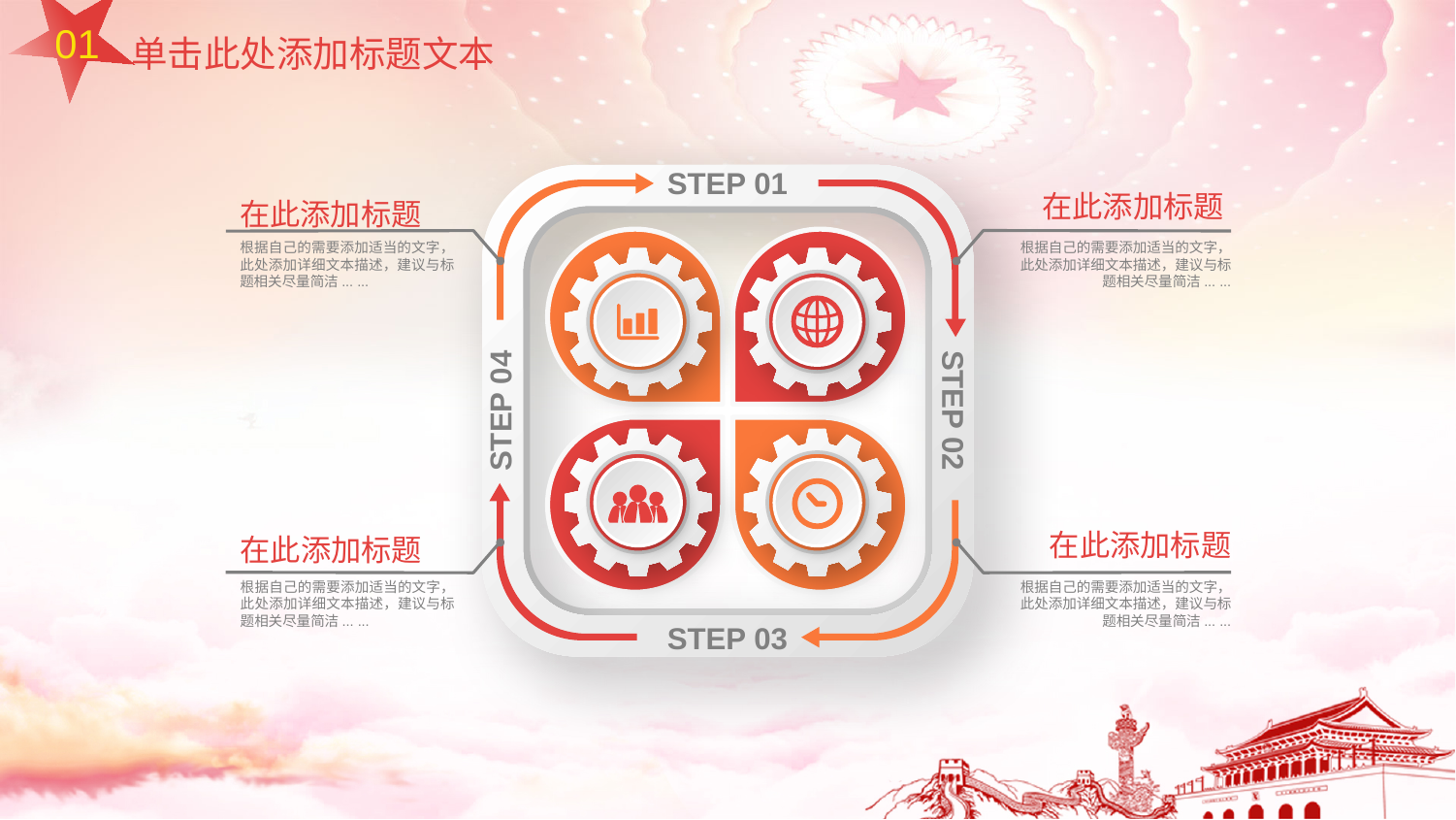

01
单击此处添加标题文本
STEP 01

STEP 04
STEP 02

STEP 03

在此添加标题

根据自己的需要添加适当的文字，此处添加详细文本描述，建议与标题相关尽量简洁... ...

在此添加标题

根据自己的需要添加适当的文字，此处添加详细文本描述，建议与标题相关尽量简洁... ...

根据自己的需要添加适当的文字，此处添加详细文本描述，建议与标题相关尽量简洁... ...

在此添加标题
根据自己的需要添加适当的文字，此处添加详细文本描述，建议与标题相关尽量简洁... ...
在此添加标题